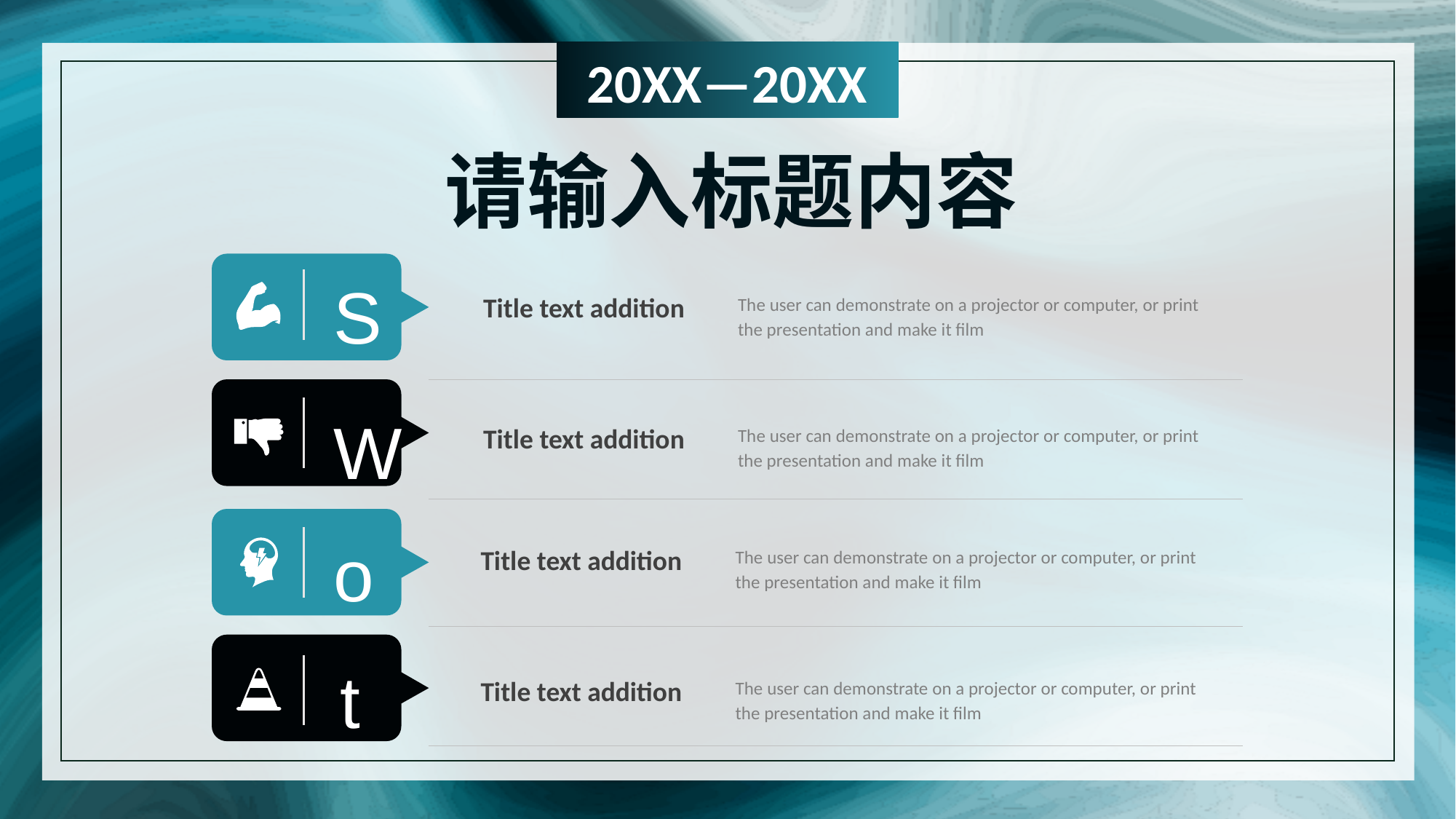

请输入标题内容

S

The user can demonstrate on a projector or computer, or print the presentation and make it film
Title text addition

W
The user can demonstrate on a projector or computer, or print the presentation and make it film
Title text addition

o
The user can demonstrate on a projector or computer, or print the presentation and make it film

Title text addition

t

The user can demonstrate on a projector or computer, or print the presentation and make it film
Title text addition